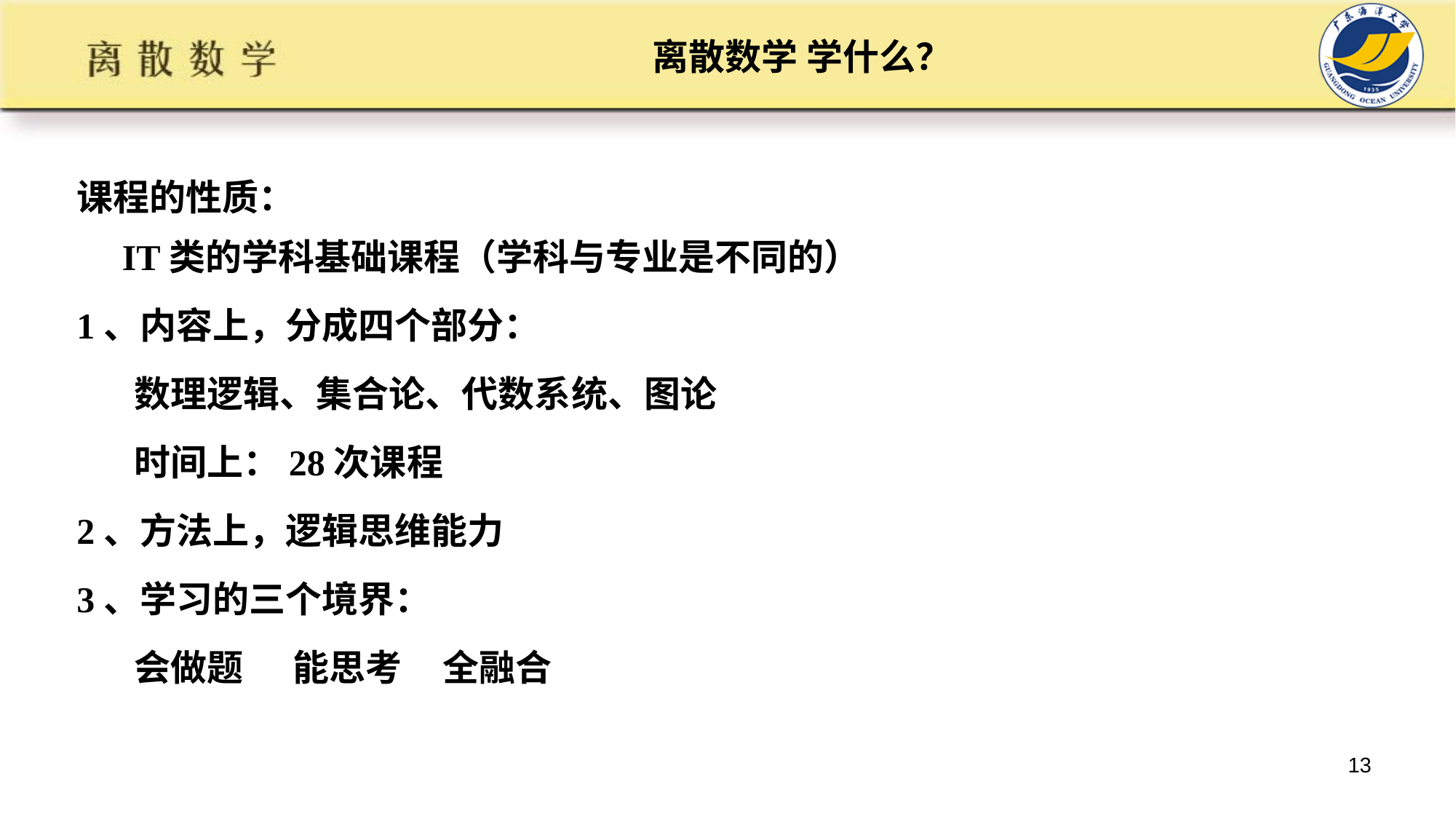

# 离散数学 学什么？
课程的性质：
     IT类的学科基础课程（学科与专业是不同的）
1、内容上，分成四个部分：
      数理逻辑、集合论、代数系统、图论
      时间上：28次课程
2、方法上，逻辑思维能力
3、学习的三个境界：
      会做题      能思考     全融合
13